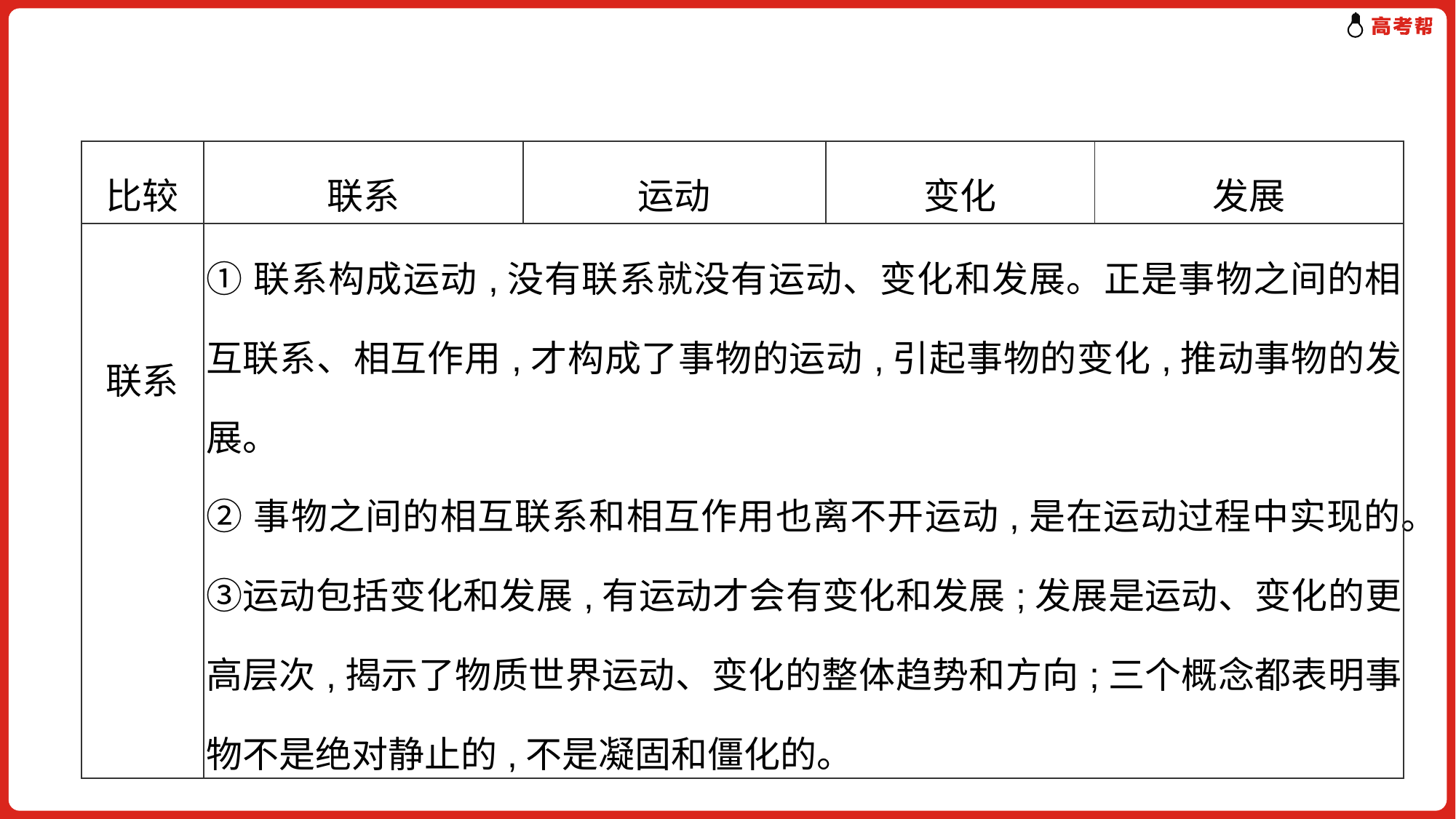

| 比较 | 联系 | 运动 | 变化 | 发展 |
| --- | --- | --- | --- | --- |
| 联系 | ①联系构成运动,没有联系就没有运动、变化和发展。正是事物之间的相互联系、相互作用,才构成了事物的运动,引起事物的变化,推动事物的发展。 ②事物之间的相互联系和相互作用也离不开运动,是在运动过程中实现的。③运动包括变化和发展,有运动才会有变化和发展;发展是运动、变化的更高层次,揭示了物质世界运动、变化的整体趋势和方向;三个概念都表明事物不是绝对静止的,不是凝固和僵化的。 |  |  |  |